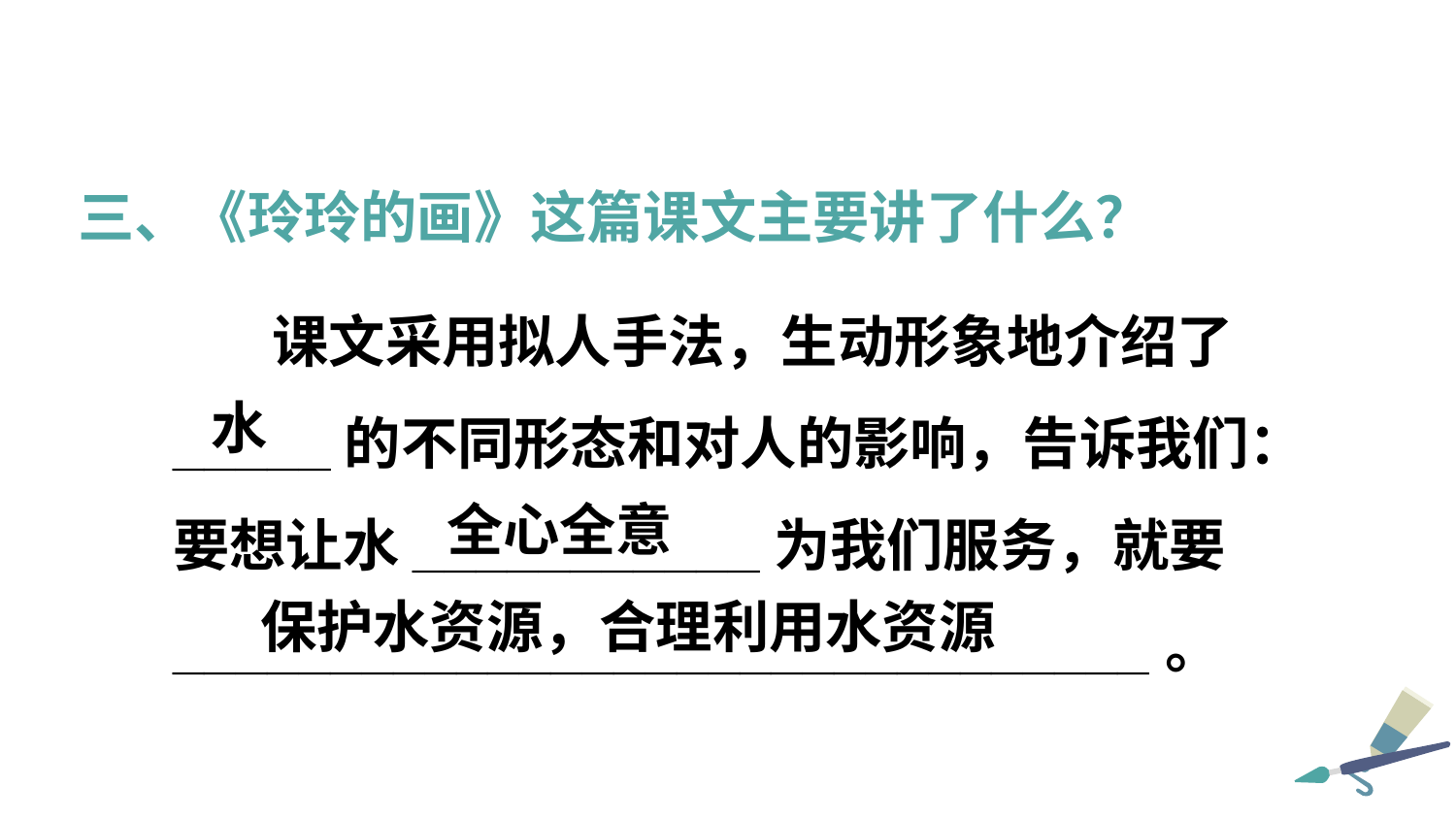

三、《玲玲的画》这篇课文主要讲了什么？
课文采用拟人手法，生动形象地介绍了_____的不同形态和对人的影响，告诉我们：要想让水___________为我们服务，就要_______________________________。
 水
全心全意
保护水资源，合理利用水资源